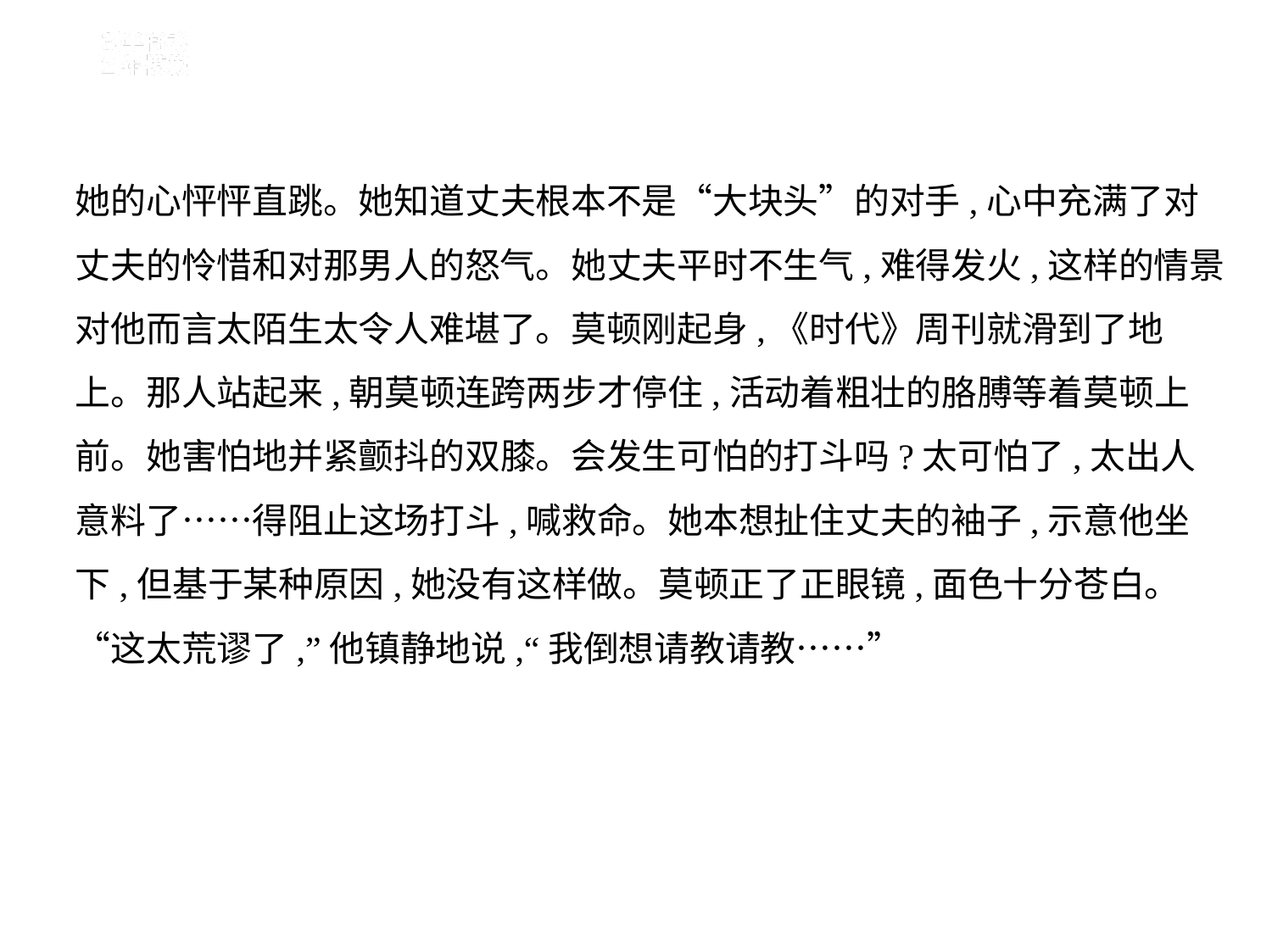

她的心怦怦直跳。她知道丈夫根本不是“大块头”的对手,心中充满了对
丈夫的怜惜和对那男人的怒气。她丈夫平时不生气,难得发火,这样的情景
对他而言太陌生太令人难堪了。莫顿刚起身,《时代》周刊就滑到了地
上。那人站起来,朝莫顿连跨两步才停住,活动着粗壮的胳膊等着莫顿上
前。她害怕地并紧颤抖的双膝。会发生可怕的打斗吗?太可怕了,太出人
意料了……得阻止这场打斗,喊救命。她本想扯住丈夫的袖子,示意他坐
下,但基于某种原因,她没有这样做。莫顿正了正眼镜,面色十分苍白。
“这太荒谬了,”他镇静地说,“我倒想请教请教……”